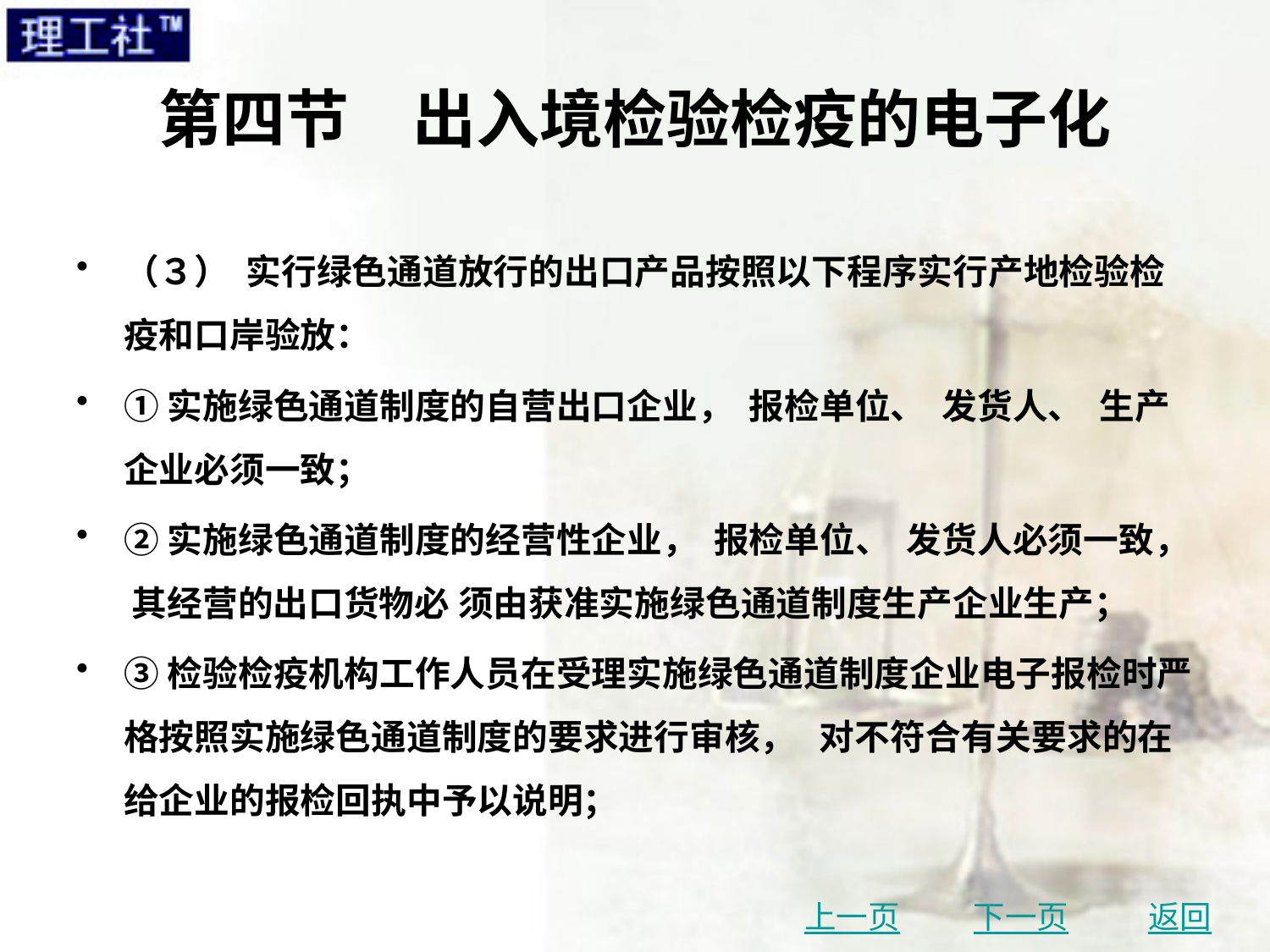

# 第四节　出入境检验检疫的电子化
（３）  实行绿色通道放行的出口产品按照以下程序实行产地检验检疫和口岸验放：
①实施绿色通道制度的自营出口企业，  报检单位、  发货人、  生产企业必须一致；
②实施绿色通道制度的经营性企业，  报检单位、  发货人必须一致，  其经营的出口货物必 须由获准实施绿色通道制度生产企业生产；
③检验检疫机构工作人员在受理实施绿色通道制度企业电子报检时严格按照实施绿色通道制度的要求进行审核，   对不符合有关要求的在给企业的报检回执中予以说明；

上一页
下一页
返回